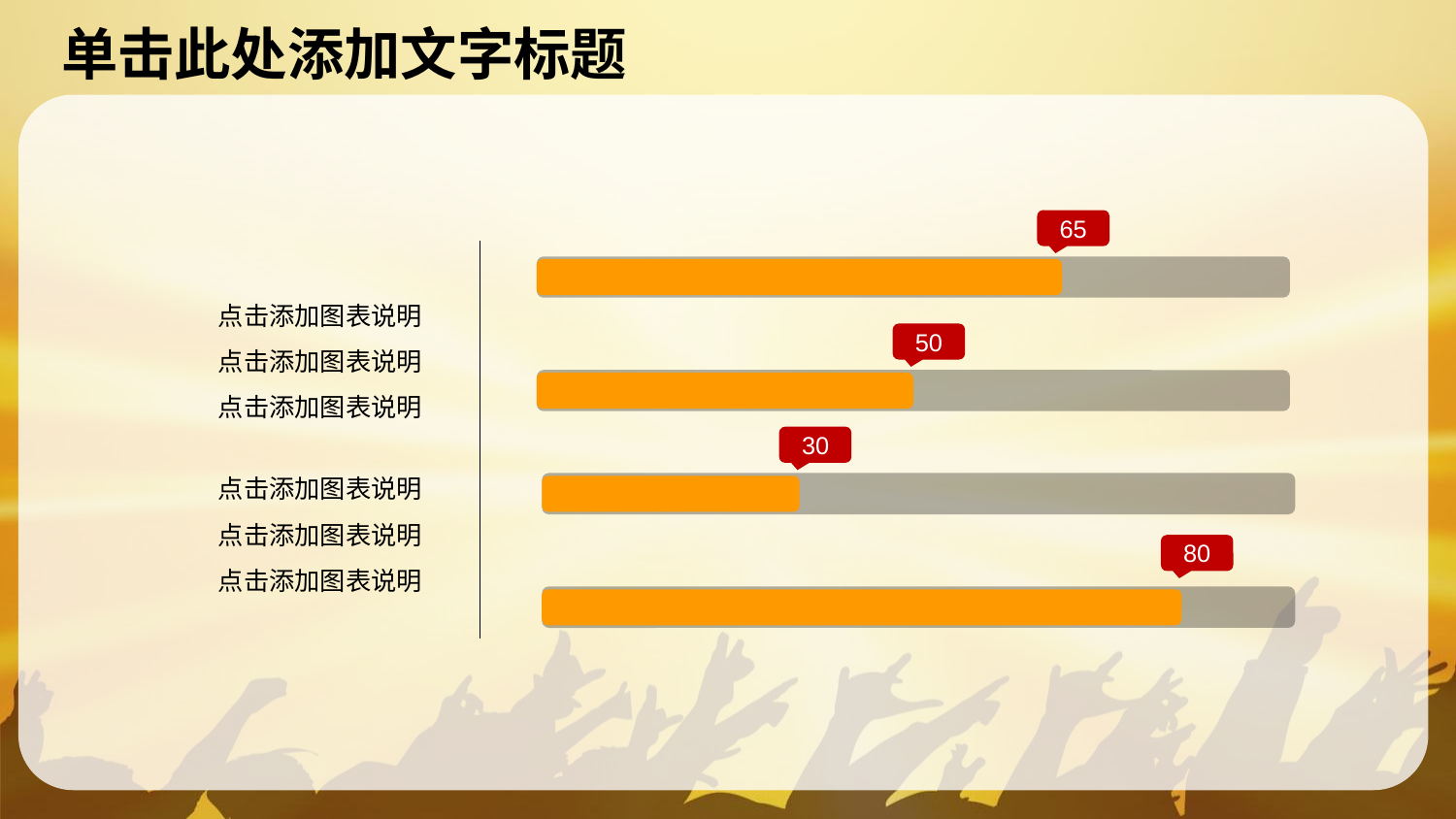

65

点击添加图表说明
点击添加图表说明
点击添加图表说明
点击添加图表说明
点击添加图表说明
点击添加图表说明
50

30

80